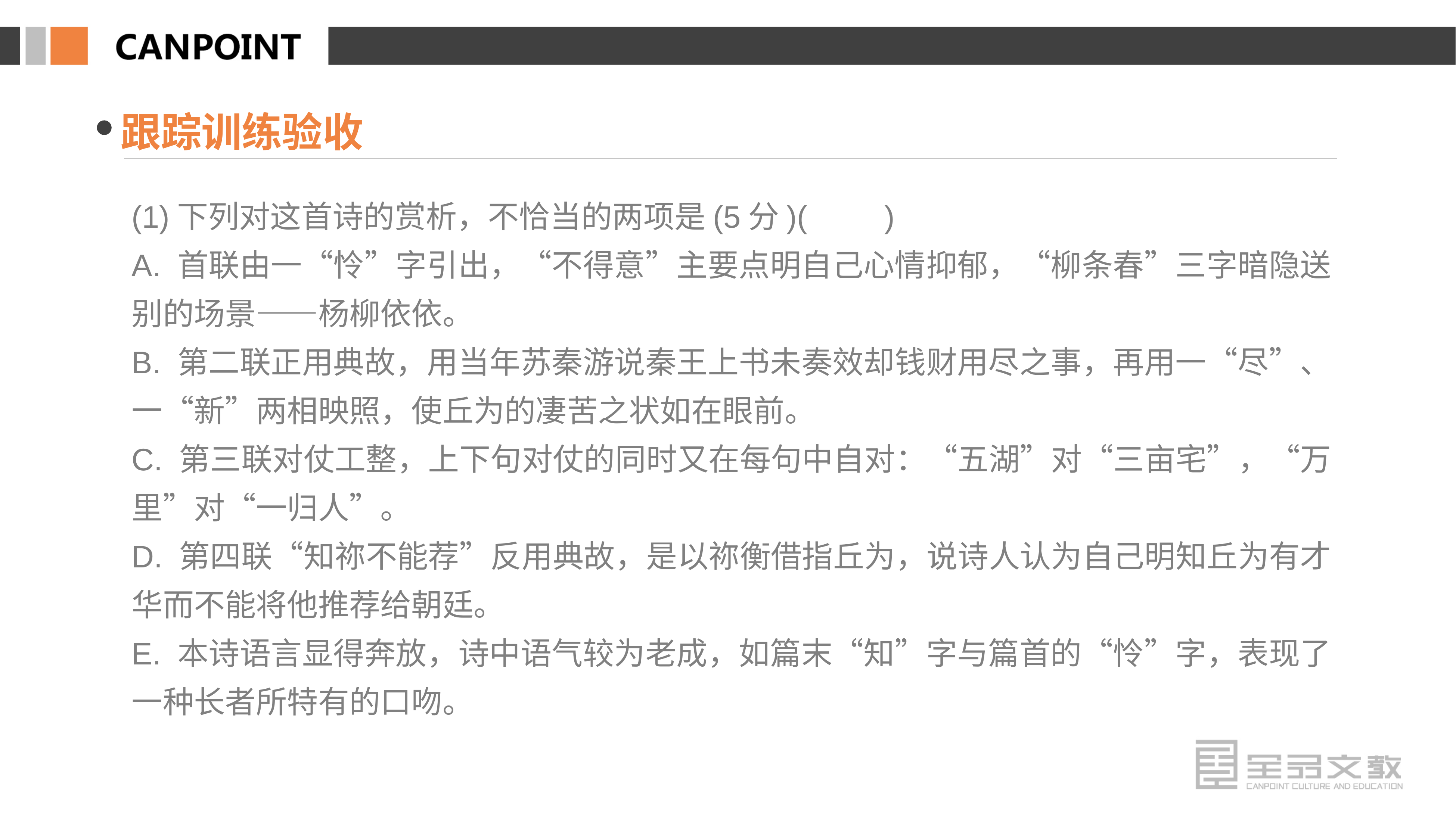

跟踪训练验收

(1)下列对这首诗的赏析，不恰当的两项是(5分)(　　)
A. 首联由一“怜”字引出，“不得意”主要点明自己心情抑郁，“柳条春”三字暗隐送别的场景——杨柳依依。
B. 第二联正用典故，用当年苏秦游说秦王上书未奏效却钱财用尽之事，再用一“尽”、一“新”两相映照，使丘为的凄苦之状如在眼前。
C. 第三联对仗工整，上下句对仗的同时又在每句中自对：“五湖”对“三亩宅”，“万里”对“一归人”。
D. 第四联“知祢不能荐”反用典故，是以祢衡借指丘为，说诗人认为自己明知丘为有才华而不能将他推荐给朝廷。
E. 本诗语言显得奔放，诗中语气较为老成，如篇末“知”字与篇首的“怜”字，表现了一种长者所特有的口吻。